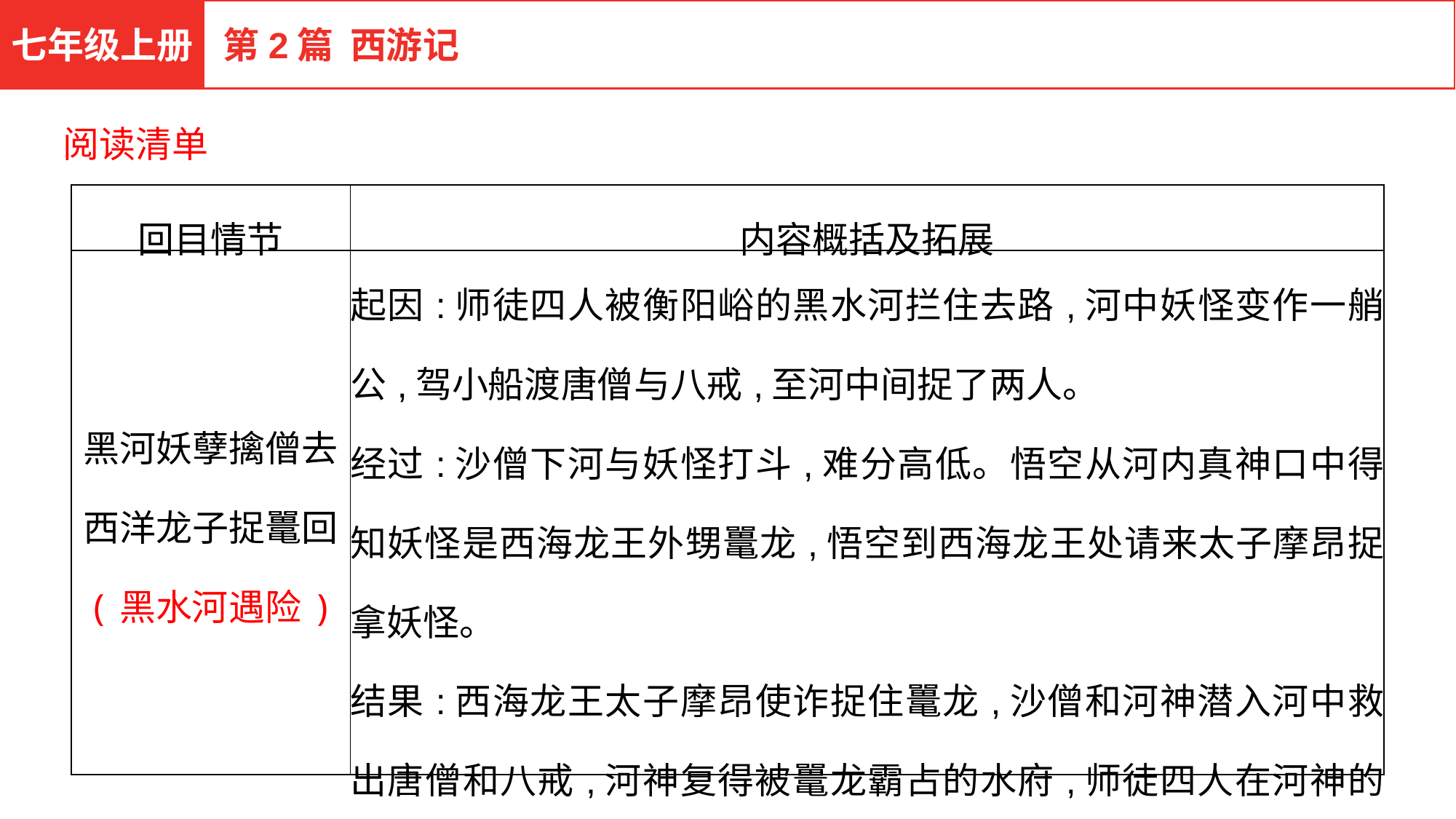

七年级上册
第2篇  西游记
阅读清单
| 回目情节 | 内容概括及拓展 |
| --- | --- |
| 黑河妖孽擒僧去 西洋龙子捉鼍回 (黑水河遇险) | 起因:师徒四人被衡阳峪的黑水河拦住去路,河中妖怪变作一艄公,驾小船渡唐僧与八戒,至河中间捉了两人。 经过:沙僧下河与妖怪打斗,难分高低。悟空从河内真神口中得知妖怪是西海龙王外甥鼍龙,悟空到西海龙王处请来太子摩昂捉拿妖怪。 结果:西海龙王太子摩昂使诈捉住鼍龙,沙僧和河神潜入河中救出唐僧和八戒,河神复得被鼍龙霸占的水府,师徒四人在河神的帮助下过河。 |